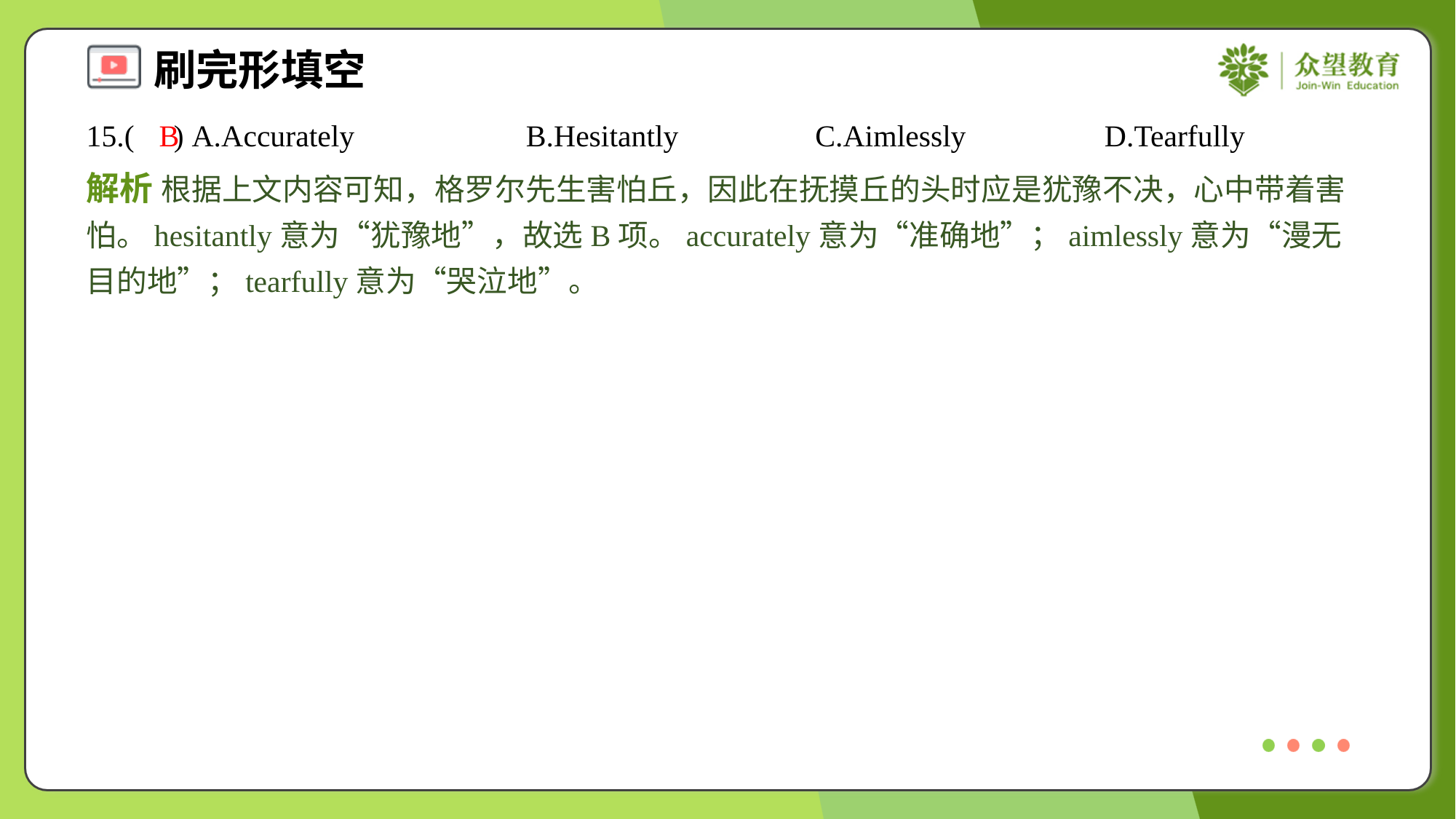

15.(     ) A.Accurately	B.Hesitantly	C.Aimlessly	D.Tearfully
B
解析 根据上文内容可知，格罗尔先生害怕丘，因此在抚摸丘的头时应是犹豫不决，心中带着害怕。hesitantly意为“犹豫地”，故选B项。accurately意为“准确地”；aimlessly意为“漫无目的地”；tearfully意为“哭泣地”。